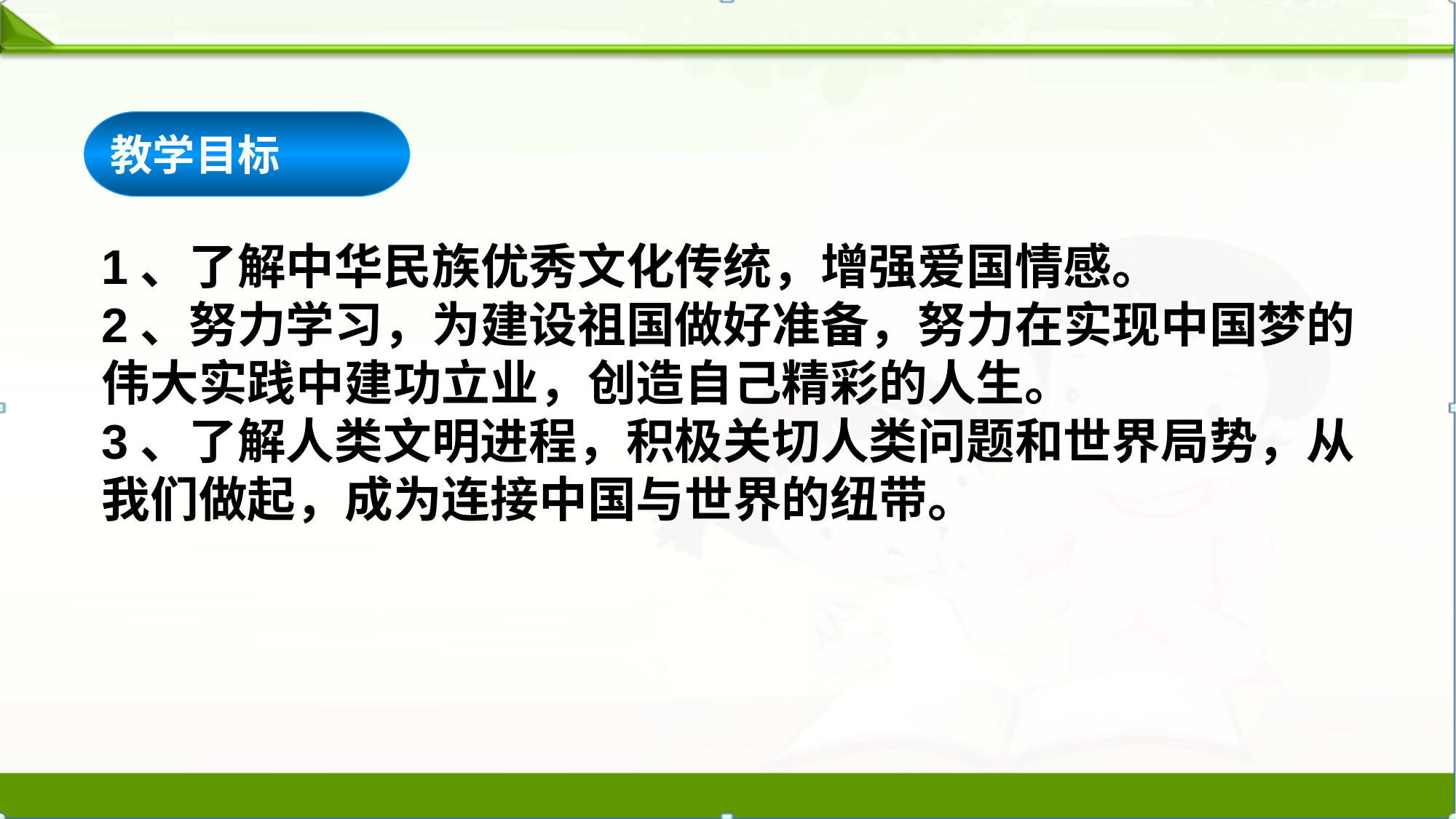

教学目标
1、了解中华民族优秀文化传统，增强爱国情感。
2、努力学习，为建设祖国做好准备，努力在实现中国梦的伟大实践中建功立业，创造自己精彩的人生。
3、了解人类文明进程，积极关切人类问题和世界局势，从我们做起，成为连接中国与世界的纽带。